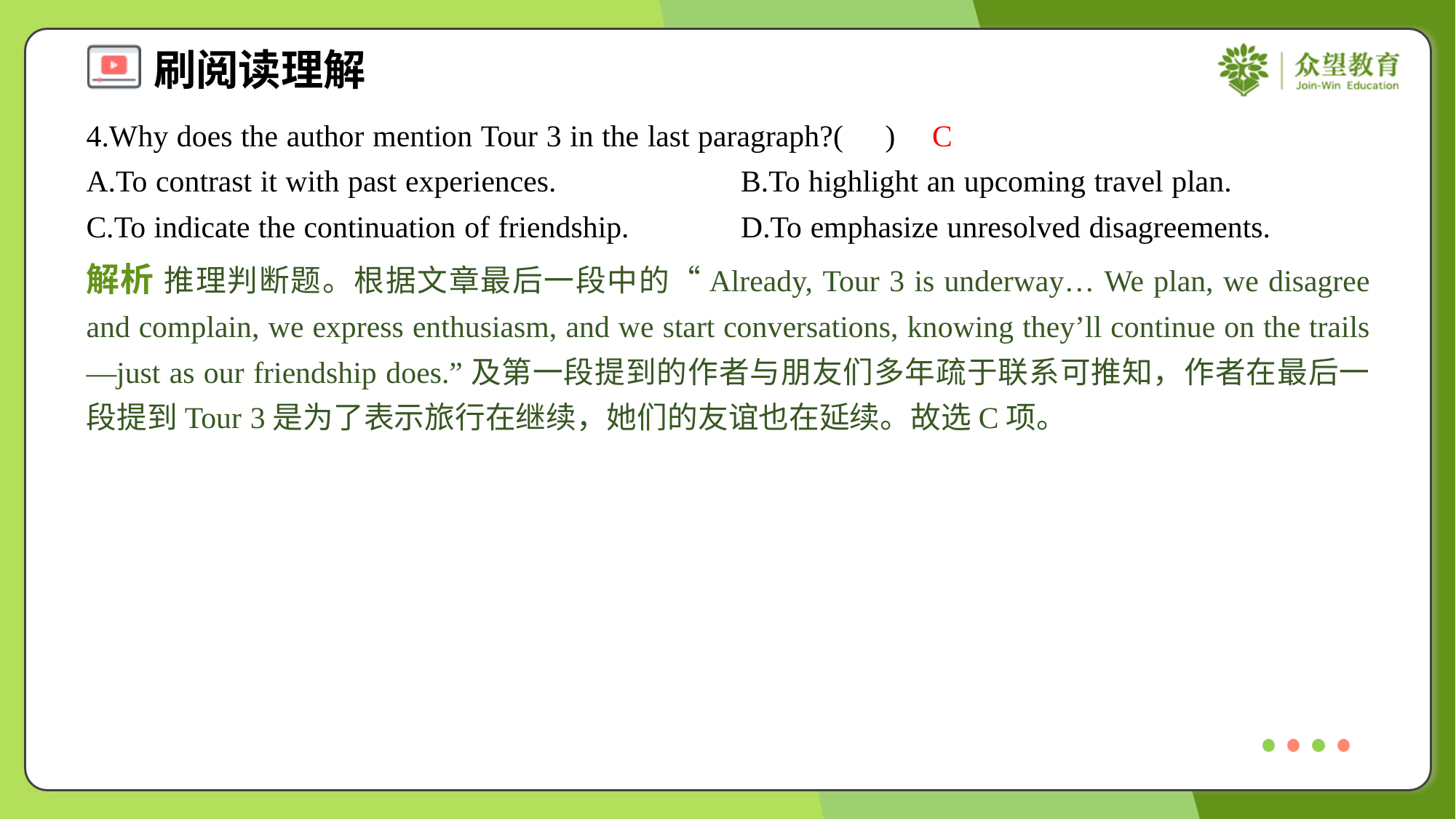

4.Why does the author mention Tour 3 in the last paragraph?(     )
C
A.To contrast it with past experiences.	B.To highlight an upcoming travel plan.
C.To indicate the continuation of friendship.	D.To emphasize unresolved disagreements.
解析 推理判断题。根据文章最后一段中的“Already, Tour 3 is underway… We plan, we disagree and complain, we express enthusiasm, and we start conversations, knowing they’ll continue on the trails—just as our friendship does.”及第一段提到的作者与朋友们多年疏于联系可推知，作者在最后一段提到Tour 3是为了表示旅行在继续，她们的友谊也在延续。故选C项。